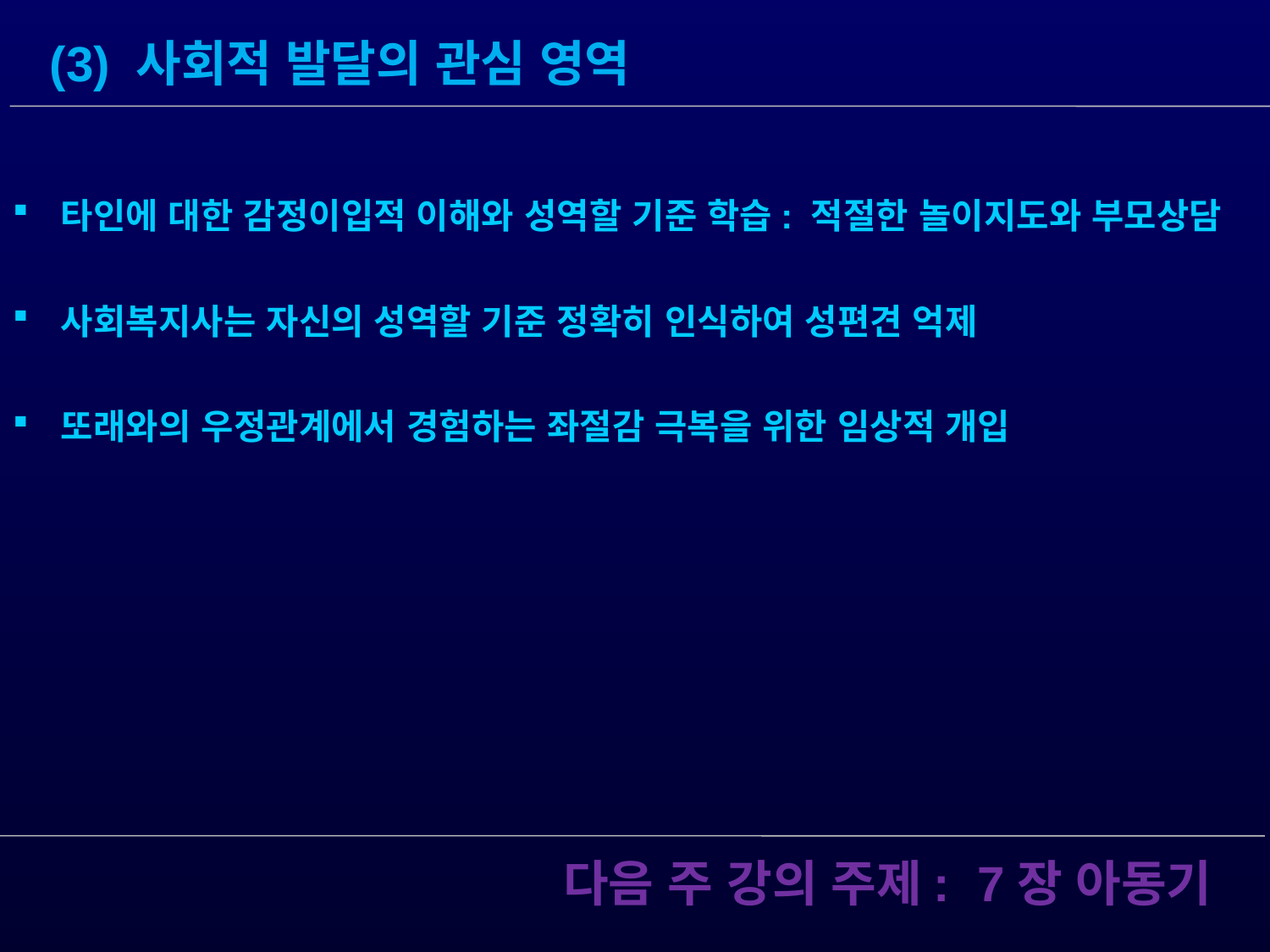

(3) 사회적 발달의 관심 영역

 타인에 대한 감정이입적 이해와 성역할 기준 학습: 적절한 놀이지도와 부모상담
 사회복지사는 자신의 성역할 기준 정확히 인식하여 성편견 억제
 또래와의 우정관계에서 경험하는 좌절감 극복을 위한 임상적 개입

 다음 주 강의 주제:  7장 아동기